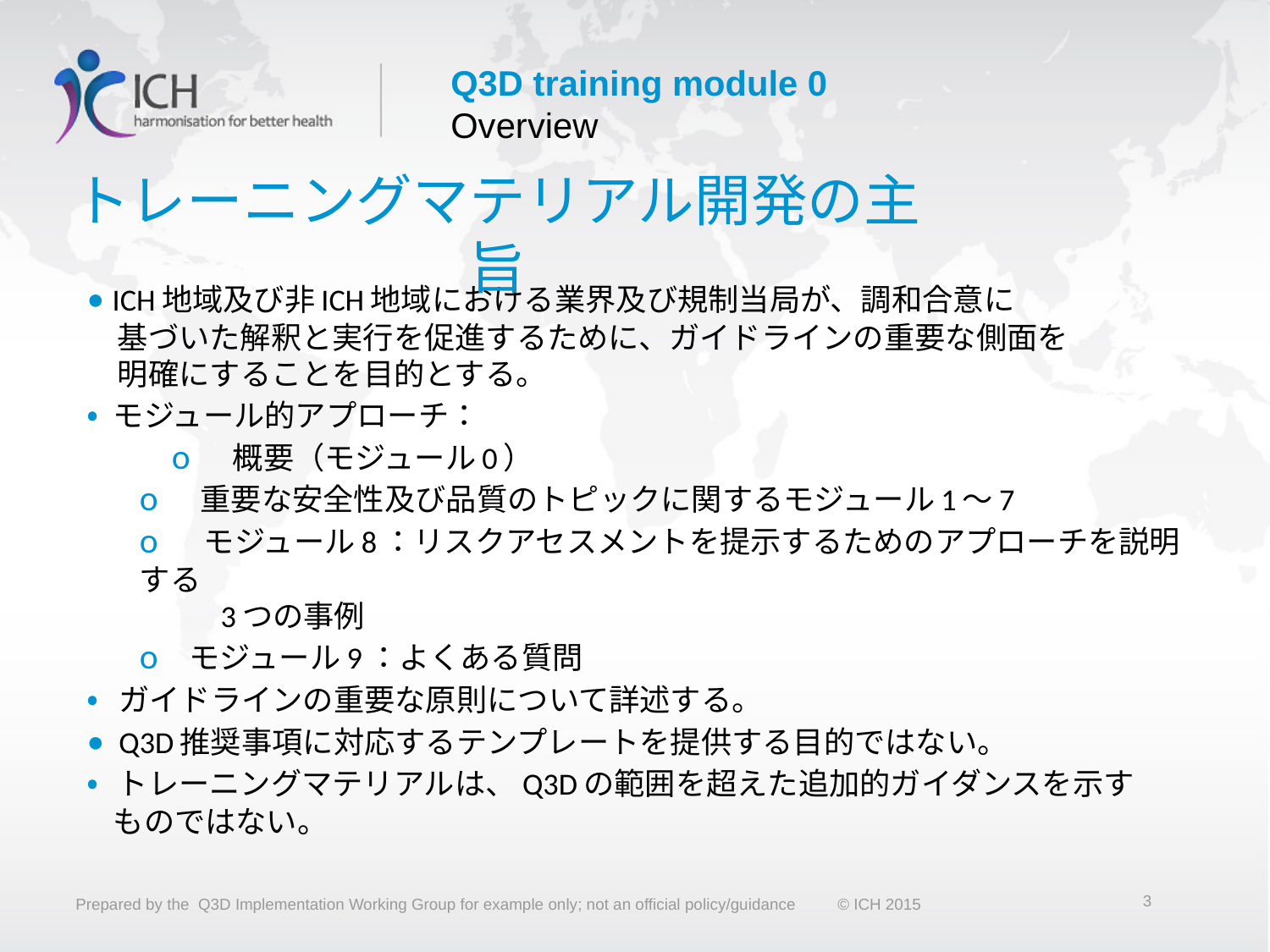

# トレーニングマテリアル開発の主旨
• ICH地域及び非ICH地域における業界及び規制当局が、調和合意に
　基づいた解釈と実行を促進するために、ガイドラインの重要な側面を
　明確にすることを目的とする。
• モジュール的アプローチ：
　　 o　概要（モジュール0）
o　重要な安全性及び品質のトピックに関するモジュール1～7
o 　モジュール8：リスクアセスメントを提示するためのアプローチを説明する
　　  3つの事例
o   モジュール9：よくある質問
•  ガイドラインの重要な原則について詳述する。
•  Q3D推奨事項に対応するテンプレートを提供する目的ではない。
•  トレーニングマテリアルは、Q3Dの範囲を超えた追加的ガイダンスを示す
   ものではない。